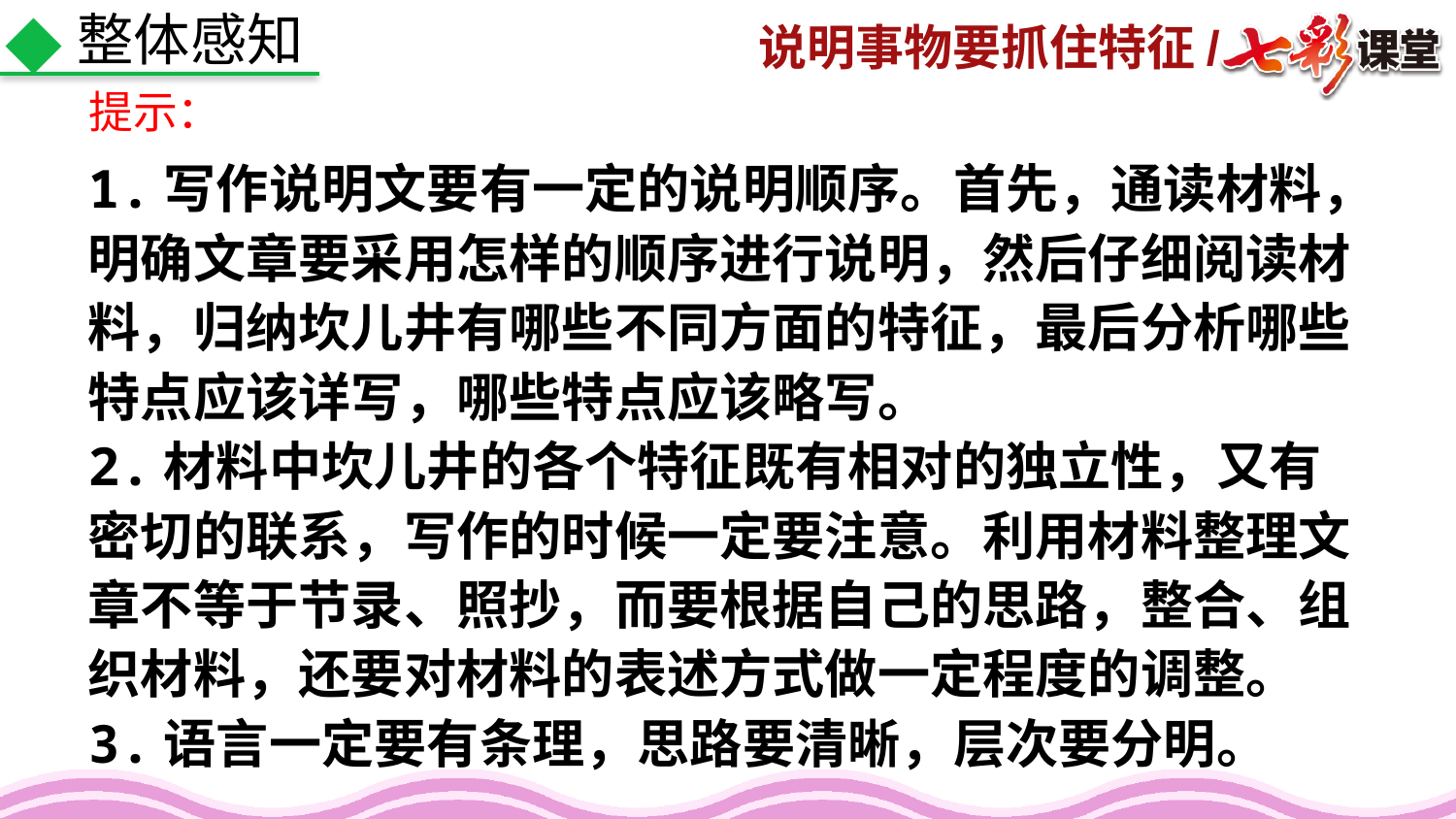

整体感知

提示：
1.写作说明文要有一定的说明顺序。首先，通读材料，明确文章要采用怎样的顺序进行说明，然后仔细阅读材料，归纳坎儿井有哪些不同方面的特征，最后分析哪些特点应该详写，哪些特点应该略写。
2.材料中坎儿井的各个特征既有相对的独立性，又有密切的联系，写作的时候一定要注意。利用材料整理文章不等于节录、照抄，而要根据自己的思路，整合、组织材料，还要对材料的表述方式做一定程度的调整。
3.语言一定要有条理，思路要清晰，层次要分明。